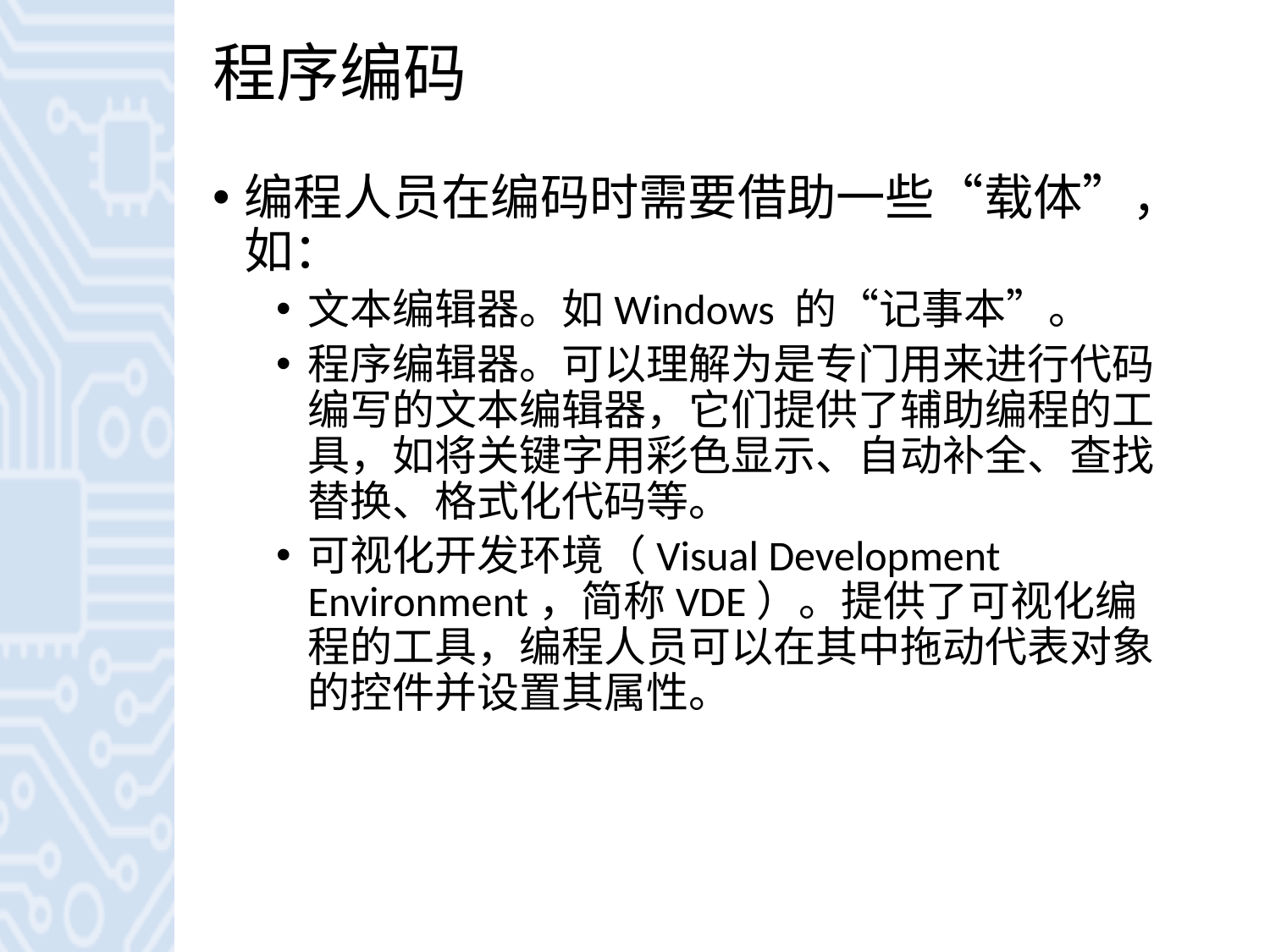

# 程序编码
编程人员在编码时需要借助一些“载体”，如：
文本编辑器。如Windows 的“记事本”。
程序编辑器。可以理解为是专门用来进行代码编写的文本编辑器，它们提供了辅助编程的工具，如将关键字用彩色显示、自动补全、查找替换、格式化代码等。
可视化开发环境（Visual Development Environment，简称VDE）。提供了可视化编程的工具，编程人员可以在其中拖动代表对象的控件并设置其属性。